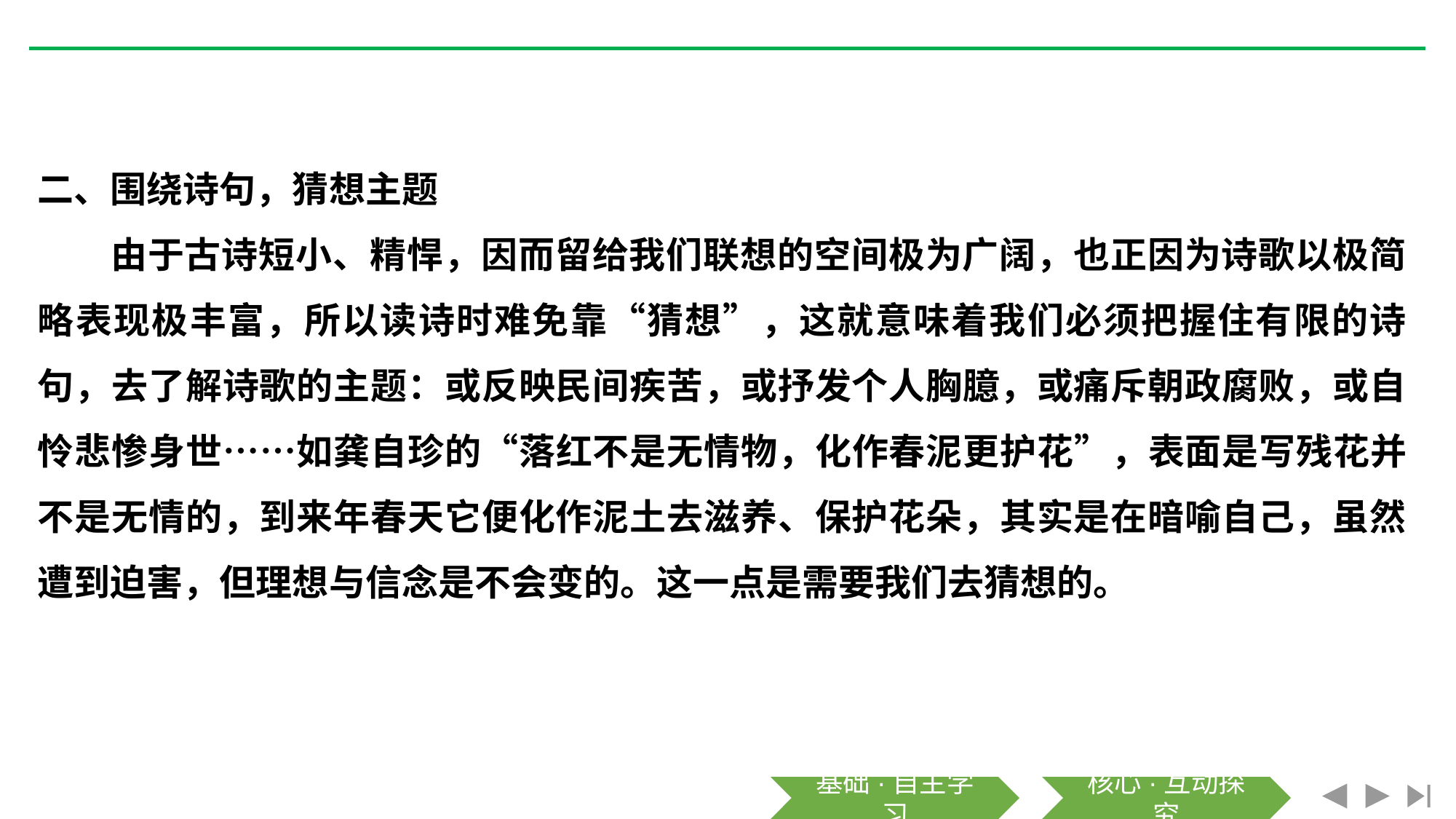

二、围绕诗句，猜想主题
由于古诗短小、精悍，因而留给我们联想的空间极为广阔，也正因为诗歌以极简略表现极丰富，所以读诗时难免靠“猜想”，这就意味着我们必须把握住有限的诗句，去了解诗歌的主题：或反映民间疾苦，或抒发个人胸臆，或痛斥朝政腐败，或自怜悲惨身世……如龚自珍的“落红不是无情物，化作春泥更护花”，表面是写残花并不是无情的，到来年春天它便化作泥土去滋养、保护花朵，其实是在暗喻自己，虽然遭到迫害，但理想与信念是不会变的。这一点是需要我们去猜想的。